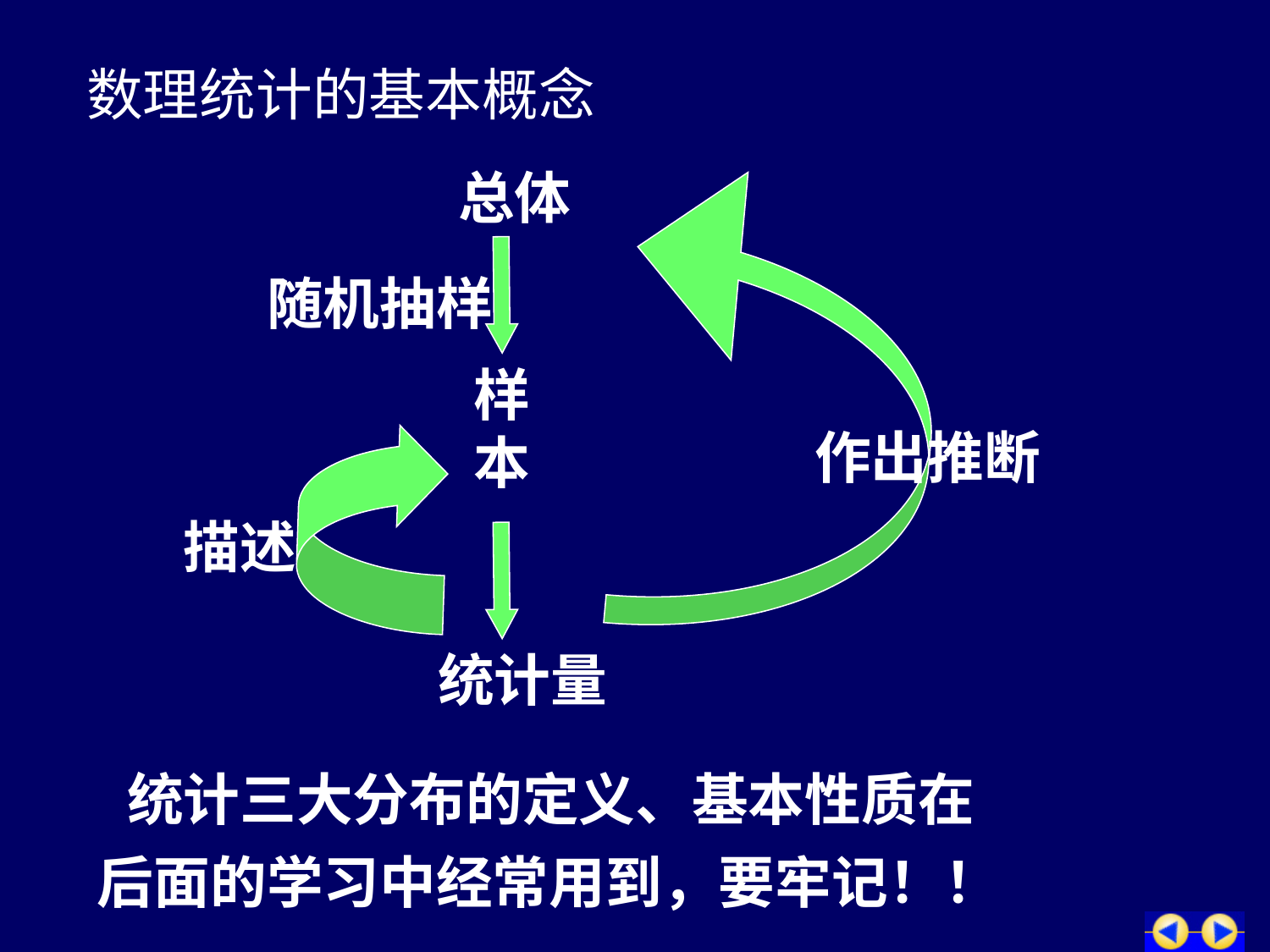

数理统计的基本概念
总体

随机抽样
样本
作出推断

描述

统计量
 统计三大分布的定义、基本性质在后面的学习中经常用到，要牢记！！
57